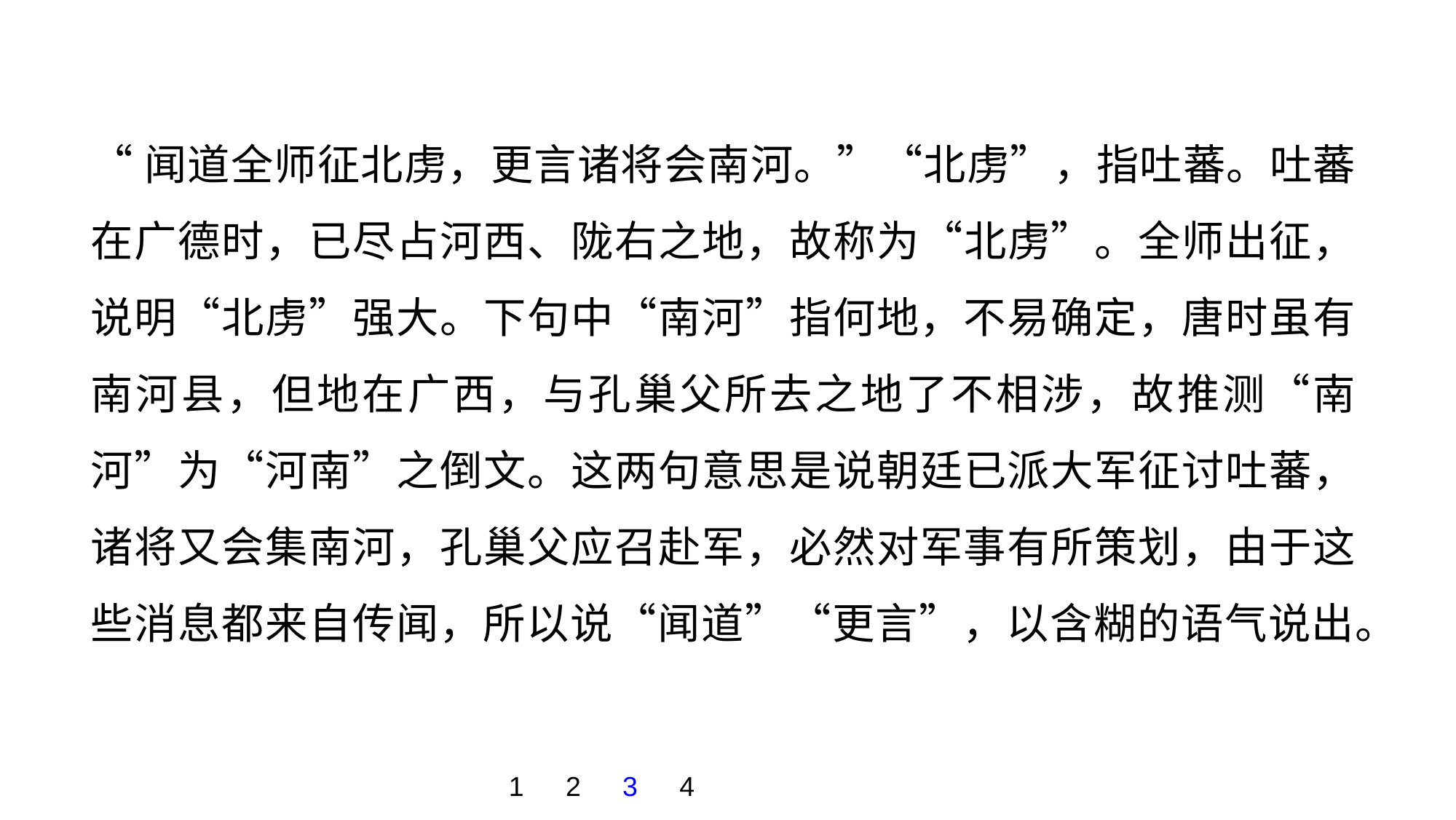

“闻道全师征北虏，更言诸将会南河。”“北虏”，指吐蕃。吐蕃在广德时，已尽占河西、陇右之地，故称为“北虏”。全师出征，说明“北虏”强大。下句中“南河”指何地，不易确定，唐时虽有南河县，但地在广西，与孔巢父所去之地了不相涉，故推测“南河”为“河南”之倒文。这两句意思是说朝廷已派大军征讨吐蕃，诸将又会集南河，孔巢父应召赴军，必然对军事有所策划，由于这些消息都来自传闻，所以说“闻道”“更言”，以含糊的语气说出。
1
2
3
4